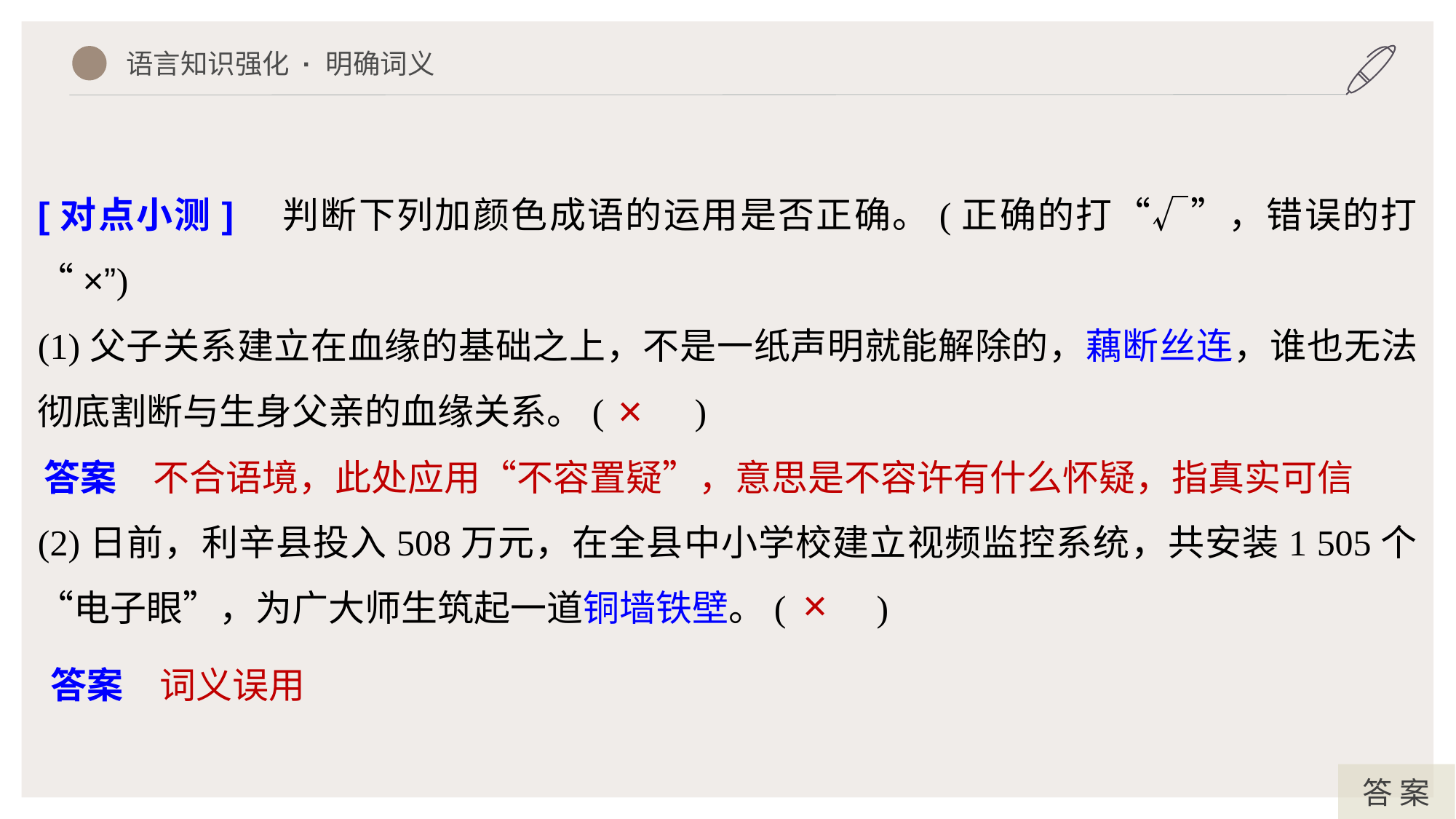

语言知识强化 · 明确词义

[对点小测]　判断下列加颜色成语的运用是否正确。(正确的打“√”，错误的打“×”)
(1)父子关系建立在血缘的基础之上，不是一纸声明就能解除的，藕断丝连，谁也无法彻底割断与生身父亲的血缘关系。(　　)

(2)日前，利辛县投入508万元，在全县中小学校建立视频监控系统，共安装1 505个“电子眼”，为广大师生筑起一道铜墙铁壁。(　　)
×
答案　不合语境，此处应用“不容置疑”，意思是不容许有什么怀疑，指真实可信
×
答案　词义误用
答 案